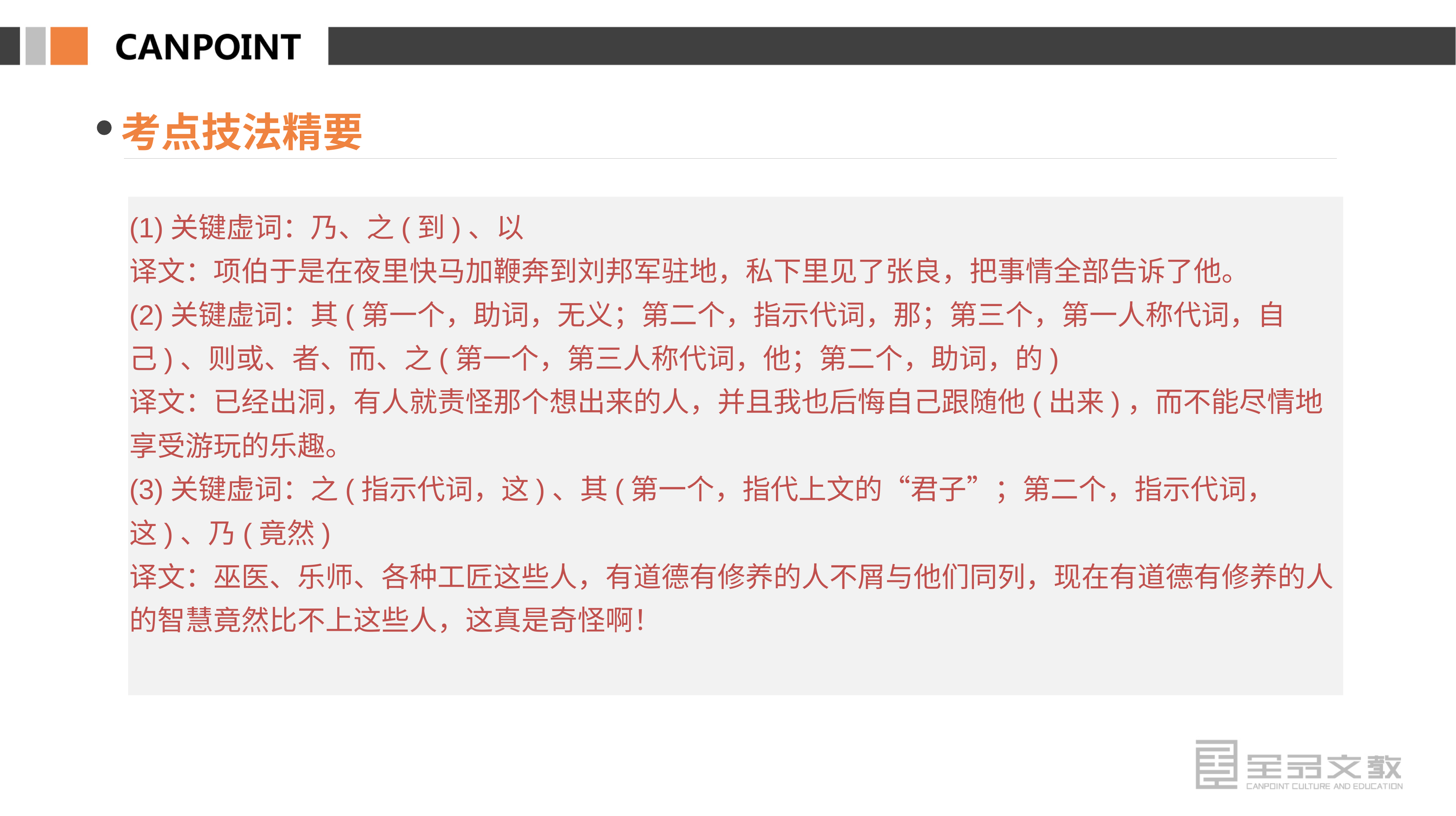

考点技法精要

(1)关键虚词：乃、之(到)、以
译文：项伯于是在夜里快马加鞭奔到刘邦军驻地，私下里见了张良，把事情全部告诉了他。
(2)关键虚词：其(第一个，助词，无义；第二个，指示代词，那；第三个，第一人称代词，自己)、则或、者、而、之(第一个，第三人称代词，他；第二个，助词，的)
译文：已经出洞，有人就责怪那个想出来的人，并且我也后悔自己跟随他(出来)，而不能尽情地享受游玩的乐趣。
(3)关键虚词：之(指示代词，这)、其(第一个，指代上文的“君子”；第二个，指示代词，这)、乃(竟然)
译文：巫医、乐师、各种工匠这些人，有道德有修养的人不屑与他们同列，现在有道德有修养的人的智慧竟然比不上这些人，这真是奇怪啊！